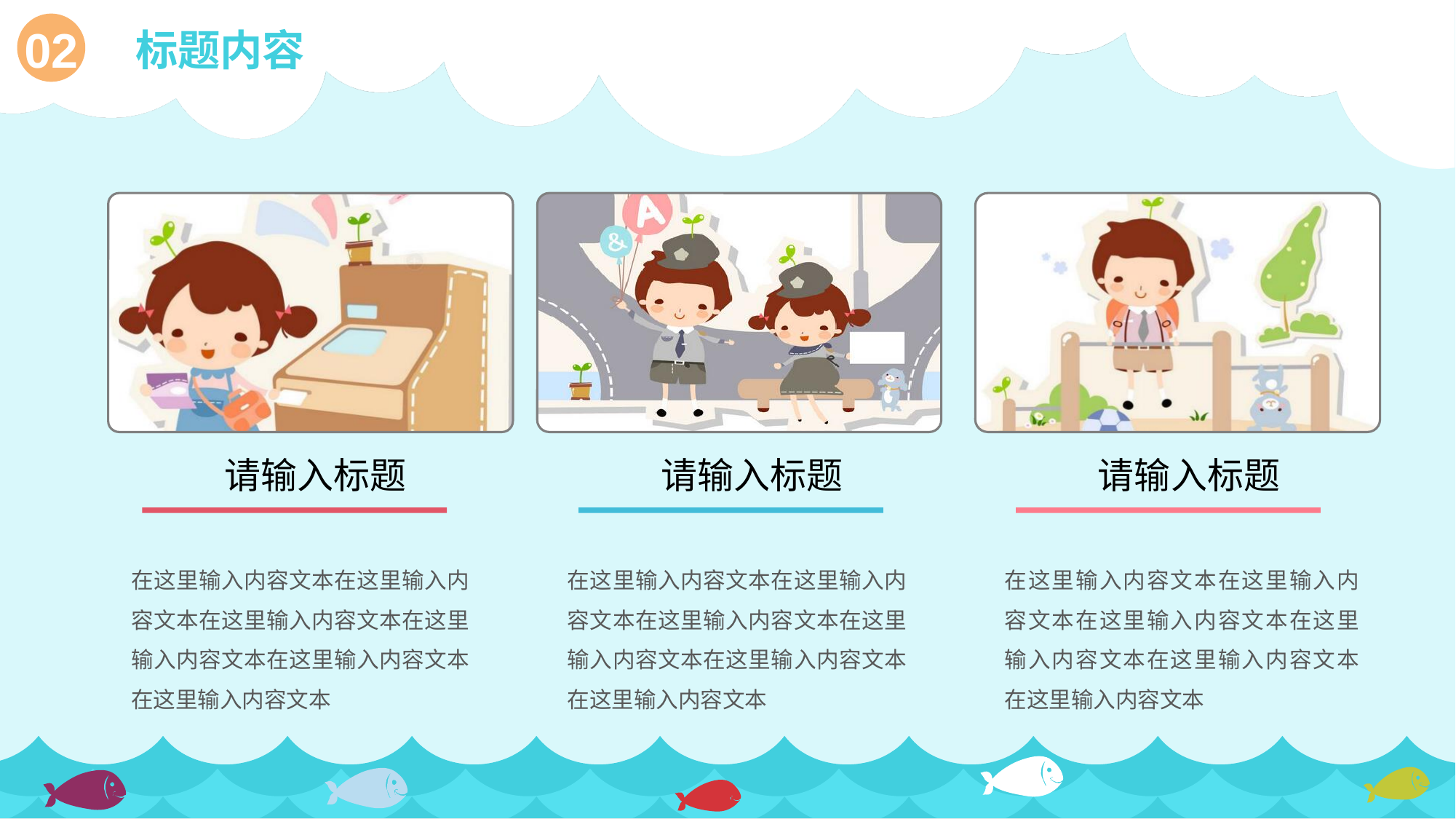

请输入标题

在这里输入内容文本在这里输入内容文本在这里输入内容文本在这里输入内容文本在这里输入内容文本在这里输入内容文本
请输入标题

在这里输入内容文本在这里输入内容文本在这里输入内容文本在这里输入内容文本在这里输入内容文本在这里输入内容文本
请输入标题

在这里输入内容文本在这里输入内容文本在这里输入内容文本在这里输入内容文本在这里输入内容文本在这里输入内容文本